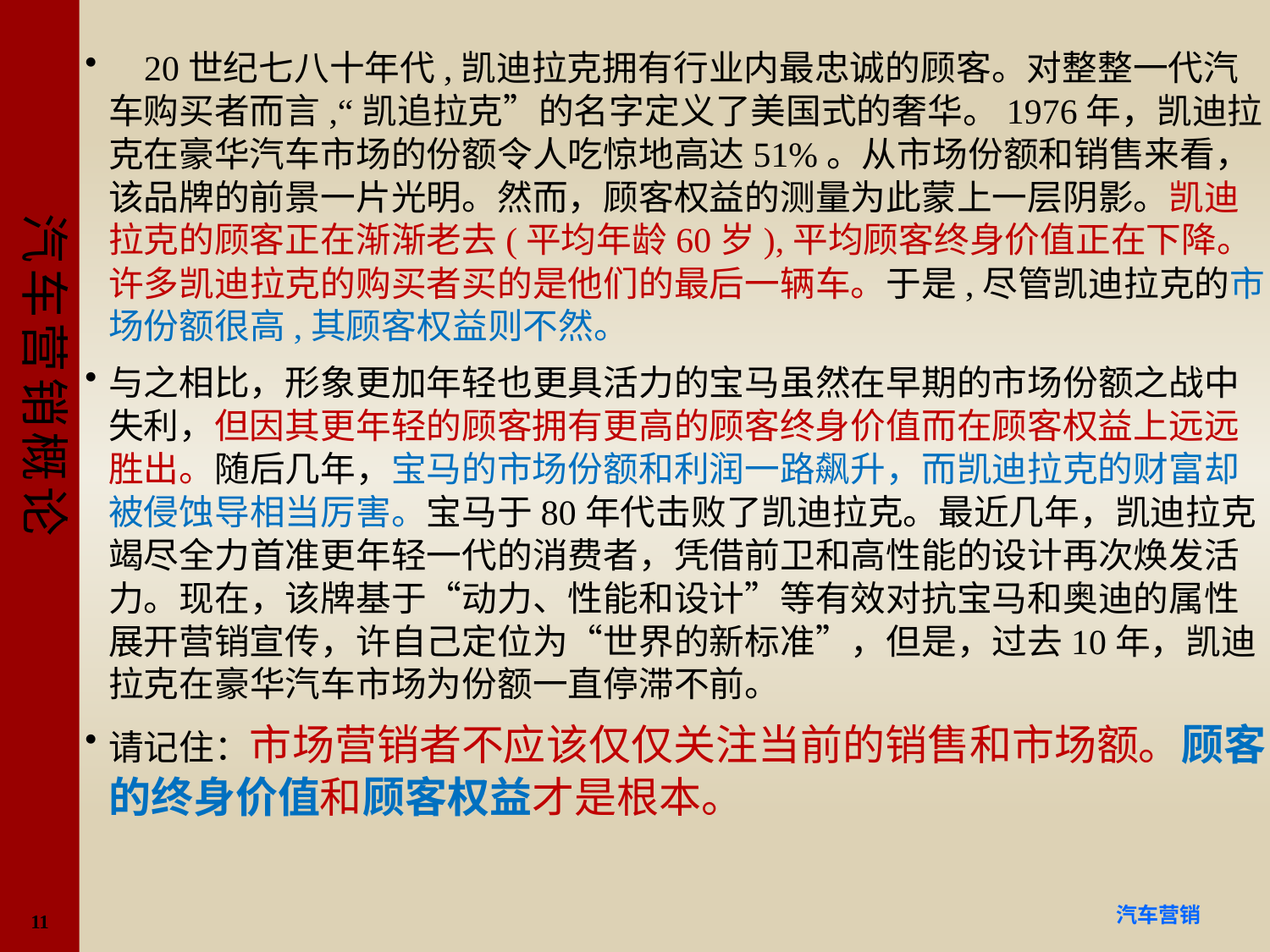

20世纪七八十年代,凯迪拉克拥有行业内最忠诚的顾客。对整整一代汽车购买者而言,“凯追拉克”的名字定义了美国式的奢华。1976年，凯迪拉克在豪华汽车市场的份额令人吃惊地高达51%。从市场份额和销售来看，该品牌的前景一片光明。然而，顾客权益的测量为此蒙上一层阴影。凯迪拉克的顾客正在渐渐老去(平均年龄60岁),平均顾客终身价值正在下降。许多凯迪拉克的购买者买的是他们的最后一辆车。于是,尽管凯迪拉克的市场份额很高,其顾客权益则不然。
与之相比，形象更加年轻也更具活力的宝马虽然在早期的市场份额之战中失利，但因其更年轻的顾客拥有更高的顾客终身价值而在顾客权益上远远胜出。随后几年，宝马的市场份额和利润一路飙升，而凯迪拉克的财富却被侵蚀导相当厉害。宝马于80年代击败了凯迪拉克。最近几年，凯迪拉克竭尽全力首准更年轻一代的消费者，凭借前卫和高性能的设计再次焕发活力。现在，该牌基于“动力、性能和设计”等有效对抗宝马和奥迪的属性展开营销宣传，许自己定位为“世界的新标准”，但是，过去10年，凯迪拉克在豪华汽车市场为份额一直停滞不前。
请记住：市场营销者不应该仅仅关注当前的销售和市场额。顾客的终身价值和顾客权益才是根本。

11